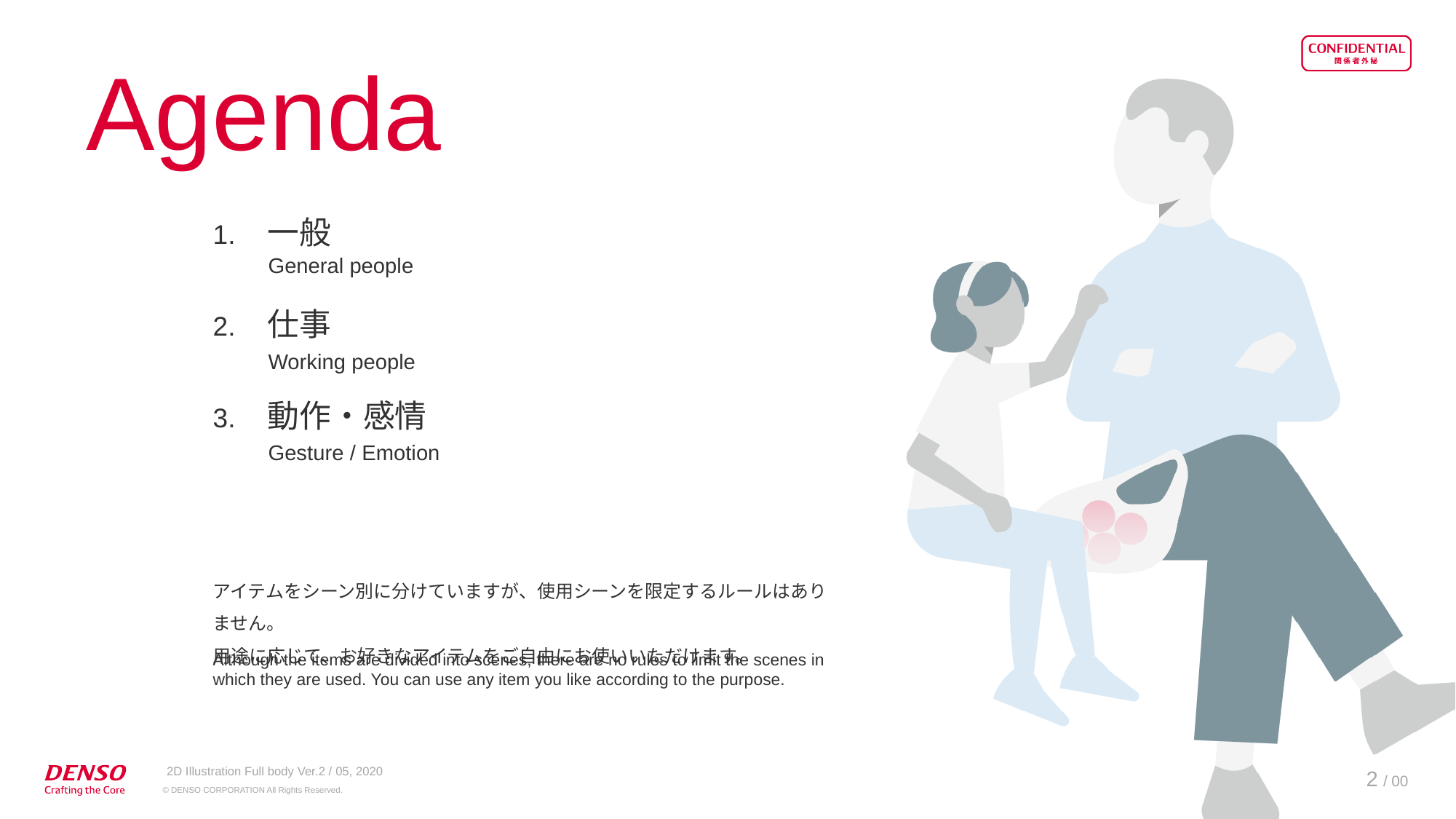

Agenda

一般
仕事
動作・感情
General people
Working people
Gesture / Emotion
アイテムをシーン別に分けていますが、使用シーンを限定するルールはありません。
用途に応じて、お好きなアイテムをご自由にお使いいただけます。
Although the items are divided into scenes, there are no rules to limit the scenes in which they are used. You can use any item you like according to the purpose.

2D Illustration Full body Ver.2 / 05, 2020
2